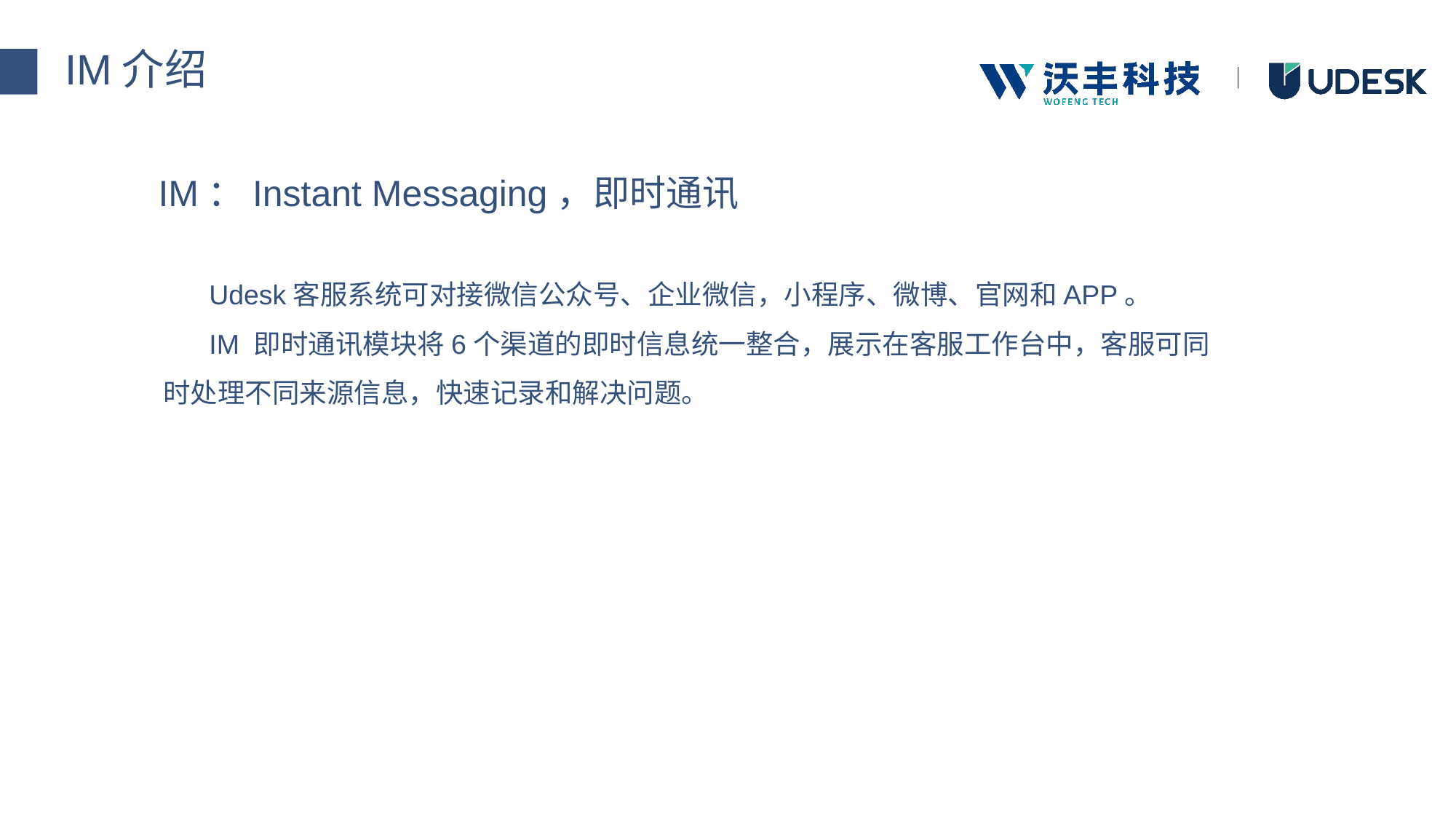

IM介绍
IM：Instant Messaging，即时通讯
      Udesk客服系统可对接微信公众号、企业微信，小程序、微博、官网和APP。
      IM 即时通讯模块将6个渠道的即时信息统一整合，展示在客服工作台中，客服可同时处理不同来源信息，快速记录和解决问题。